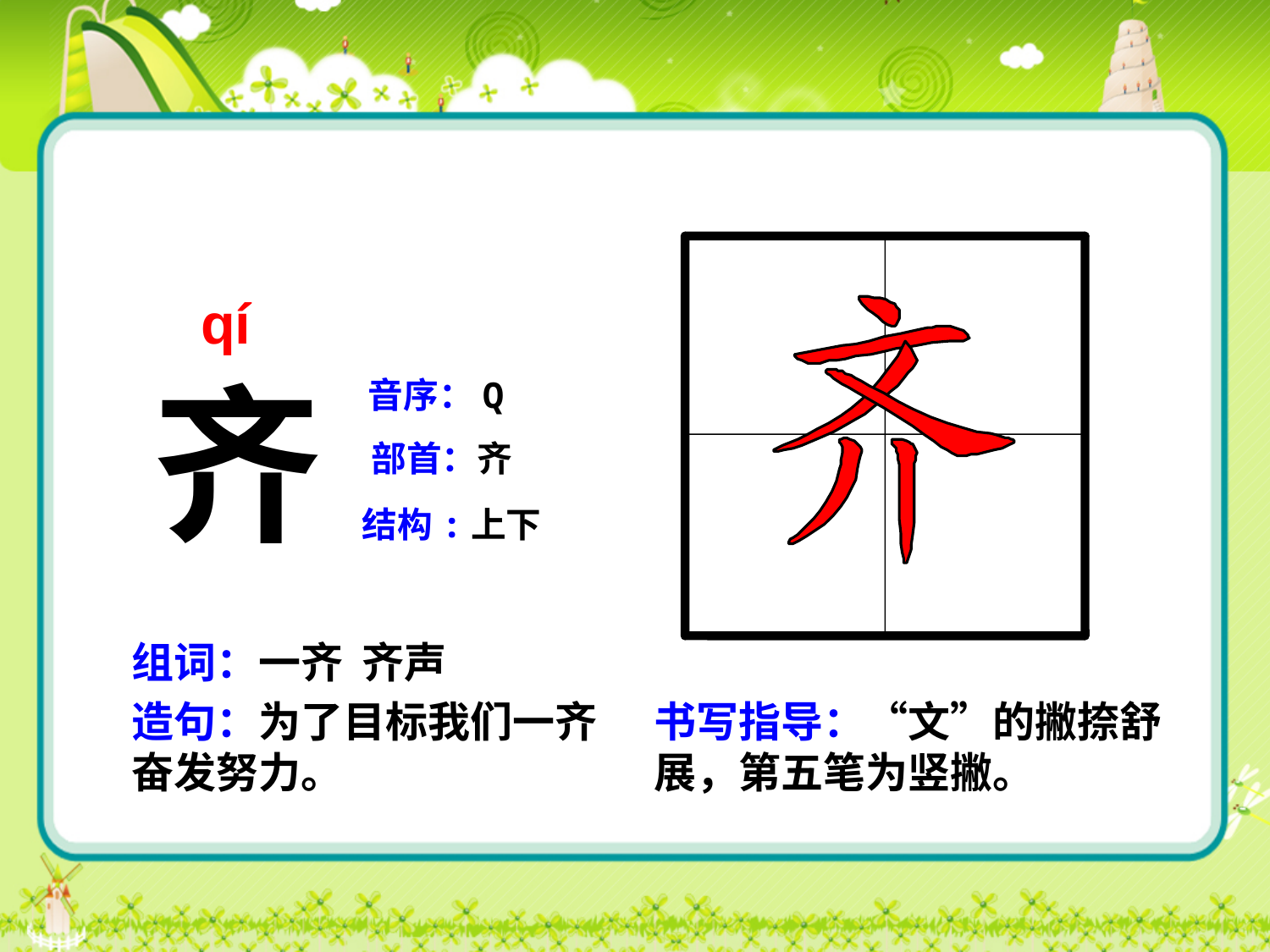

qí

齐
音序：Q

部首：齐

结构:上下
组词：一齐  齐声
造句：为了目标我们一齐奋发努力。
书写指导：“文”的撇捺舒展，第五笔为竖撇。